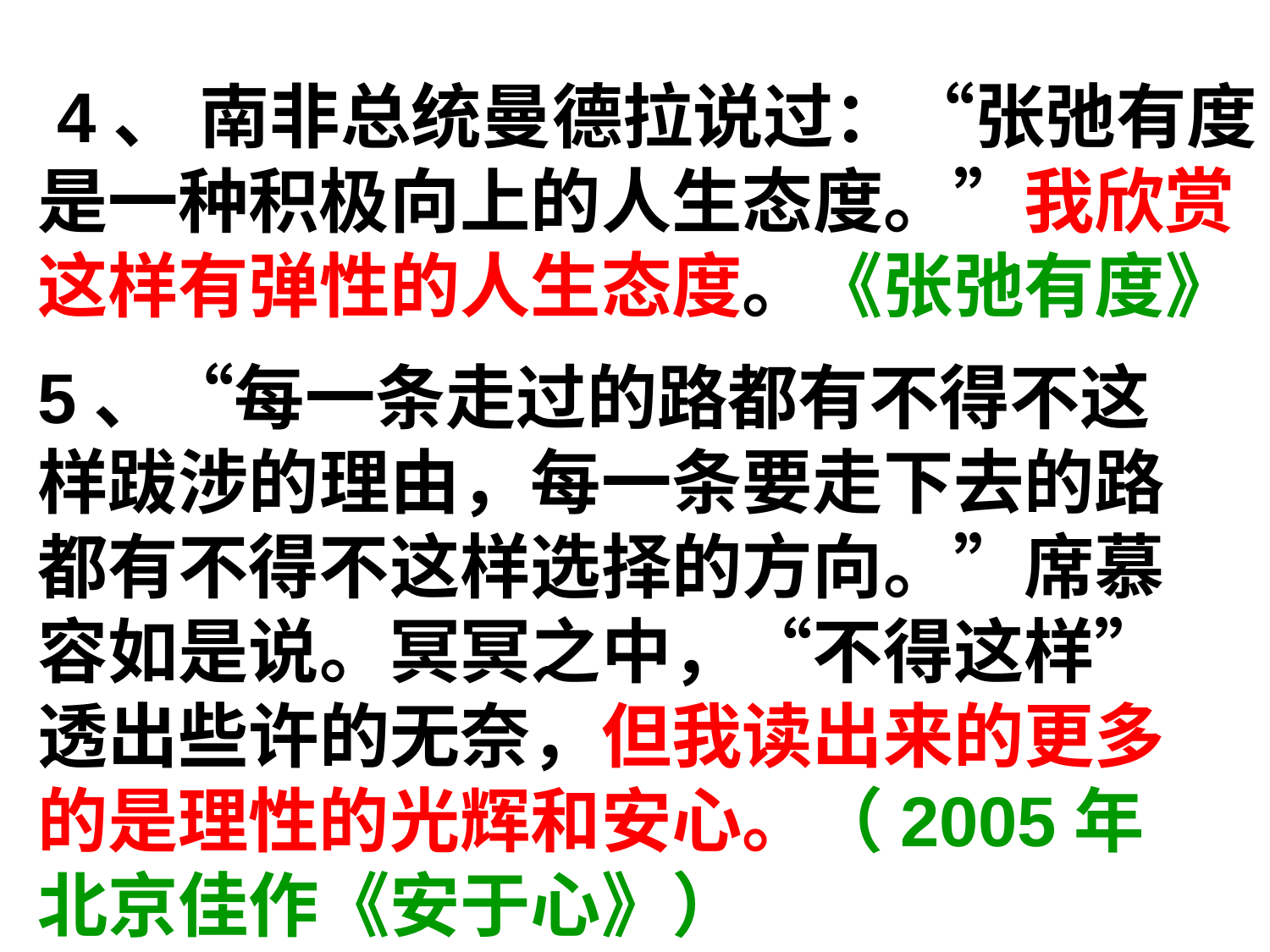

4、 南非总统曼德拉说过：“张弛有度是一种积极向上的人生态度。”我欣赏这样有弹性的人生态度。《张弛有度》
5、“每一条走过的路都有不得不这样跋涉的理由，每一条要走下去的路都有不得不这样选择的方向。”席慕容如是说。冥冥之中，“不得这样”透出些许的无奈，但我读出来的更多的是理性的光辉和安心。（2005年北京佳作《安于心》）